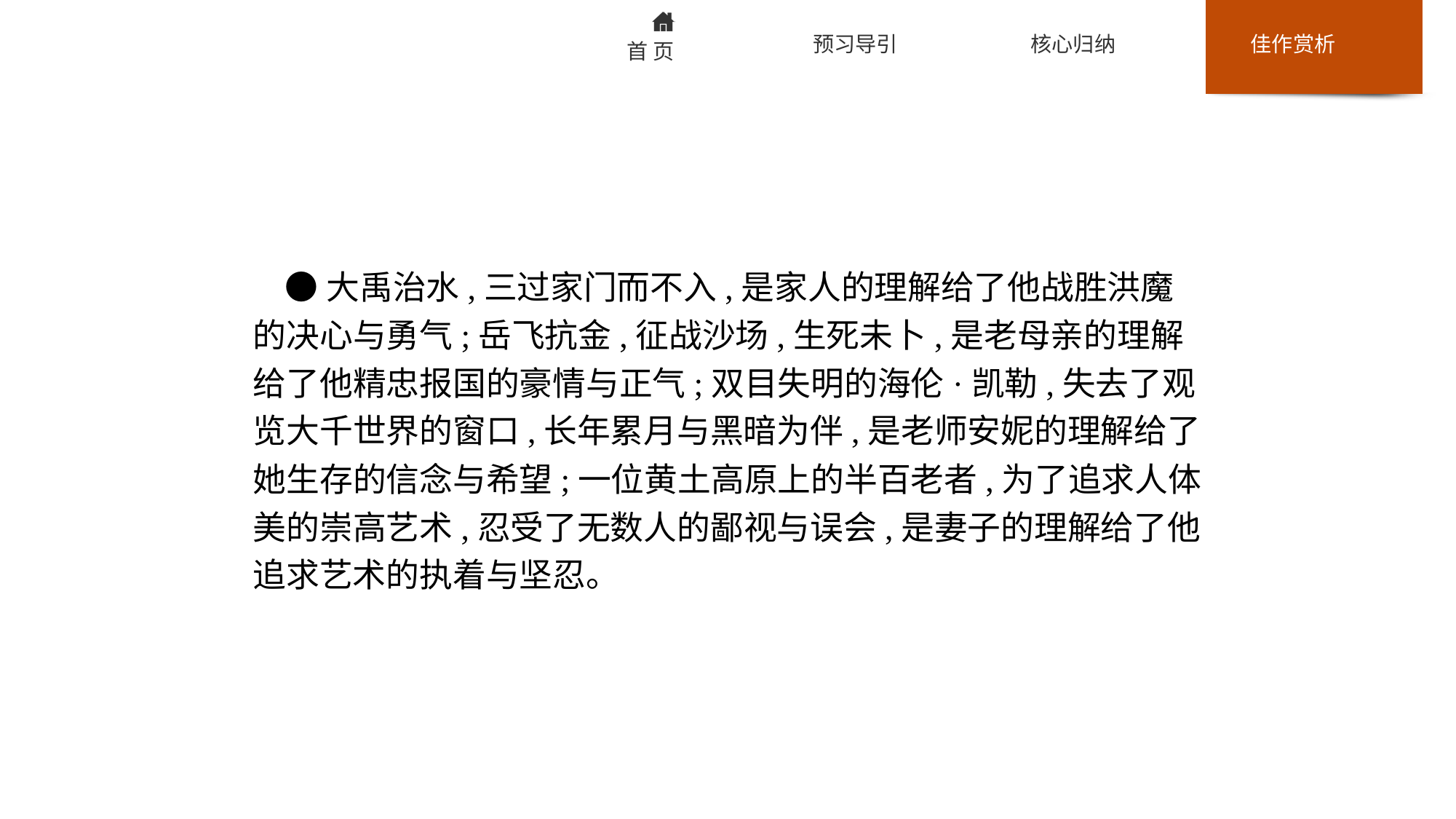

●大禹治水,三过家门而不入,是家人的理解给了他战胜洪魔的决心与勇气;岳飞抗金,征战沙场,生死未卜,是老母亲的理解给了他精忠报国的豪情与正气;双目失明的海伦·凯勒,失去了观览大千世界的窗口,长年累月与黑暗为伴,是老师安妮的理解给了她生存的信念与希望;一位黄土高原上的半百老者,为了追求人体美的崇高艺术,忍受了无数人的鄙视与误会,是妻子的理解给了他追求艺术的执着与坚忍。